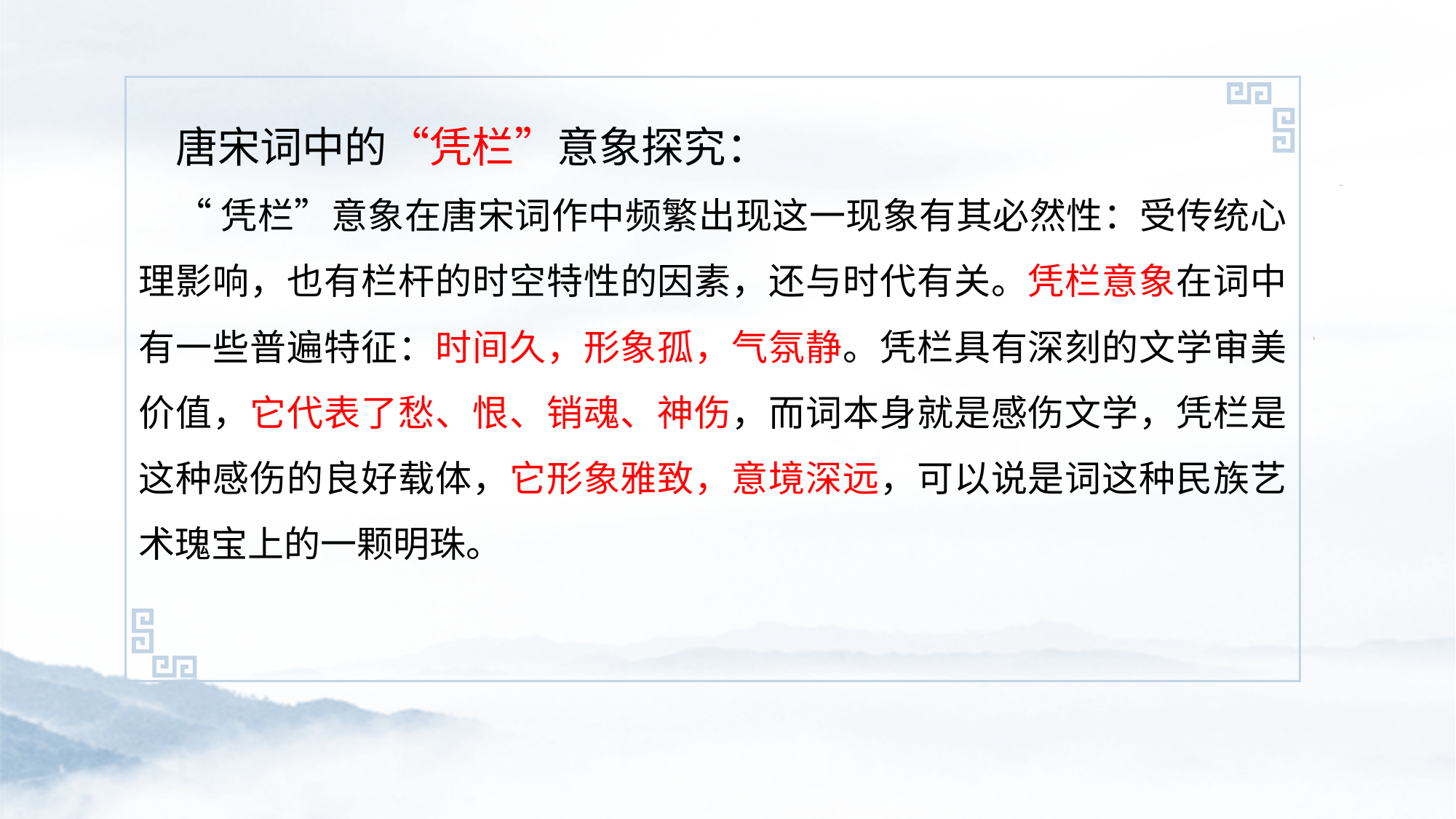

唐宋词中的“凭栏”意象探究：
“凭栏”意象在唐宋词作中频繁出现这一现象有其必然性：受传统心理影响，也有栏杆的时空特性的因素，还与时代有关。凭栏意象在词中有一些普遍特征：时间久，形象孤，气氛静。凭栏具有深刻的文学审美价值，它代表了愁、恨、销魂、神伤，而词本身就是感伤文学，凭栏是这种感伤的良好载体，它形象雅致，意境深远，可以说是词这种民族艺术瑰宝上的一颗明珠。